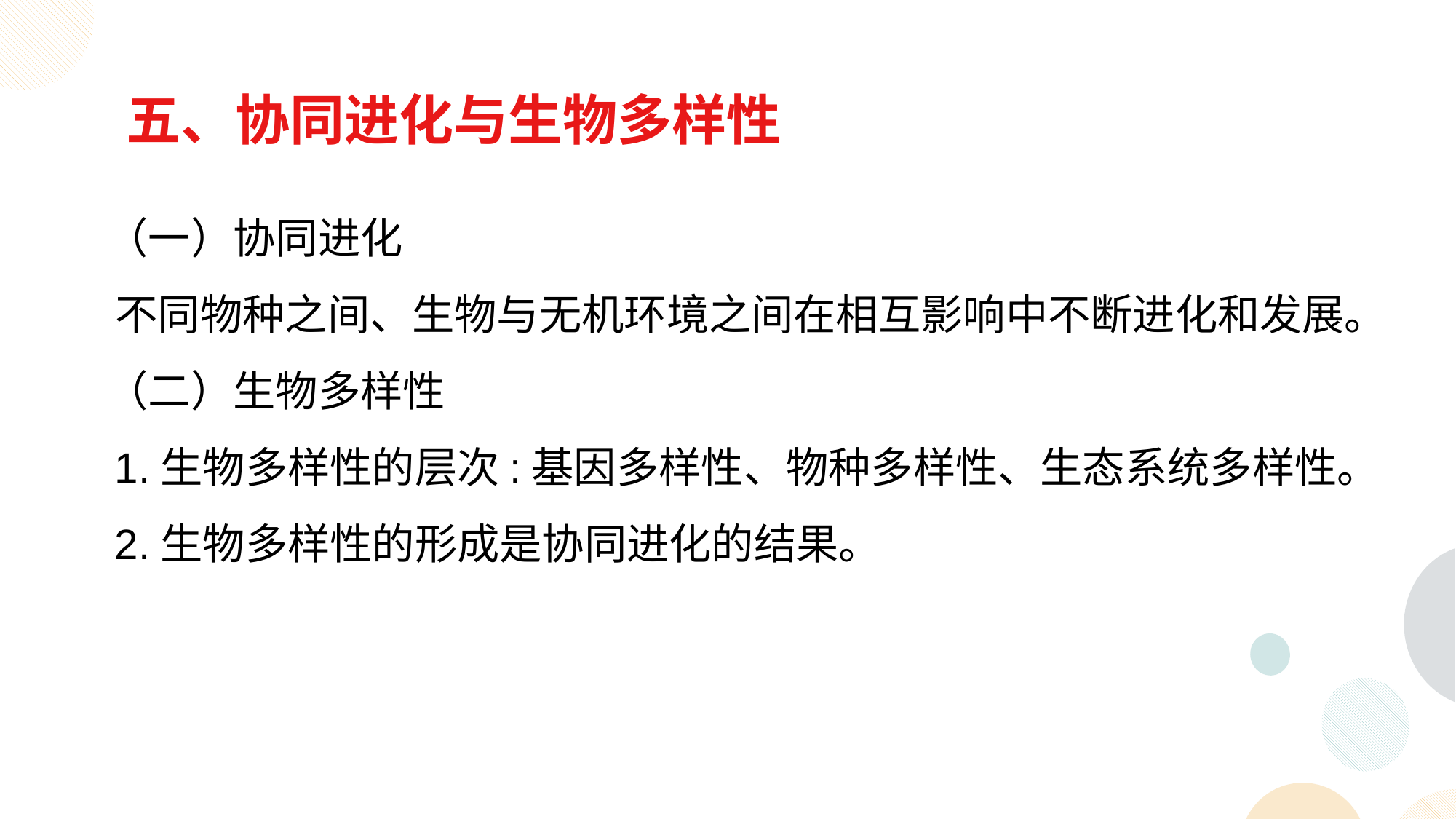

五、协同进化与生物多样性
   （一）协同进化
    不同物种之间、生物与无机环境之间在相互影响中不断进化和发展。
   （二）生物多样性
    1.生物多样性的层次:基因多样性、物种多样性、生态系统多样性。
    2.生物多样性的形成是协同进化的结果。